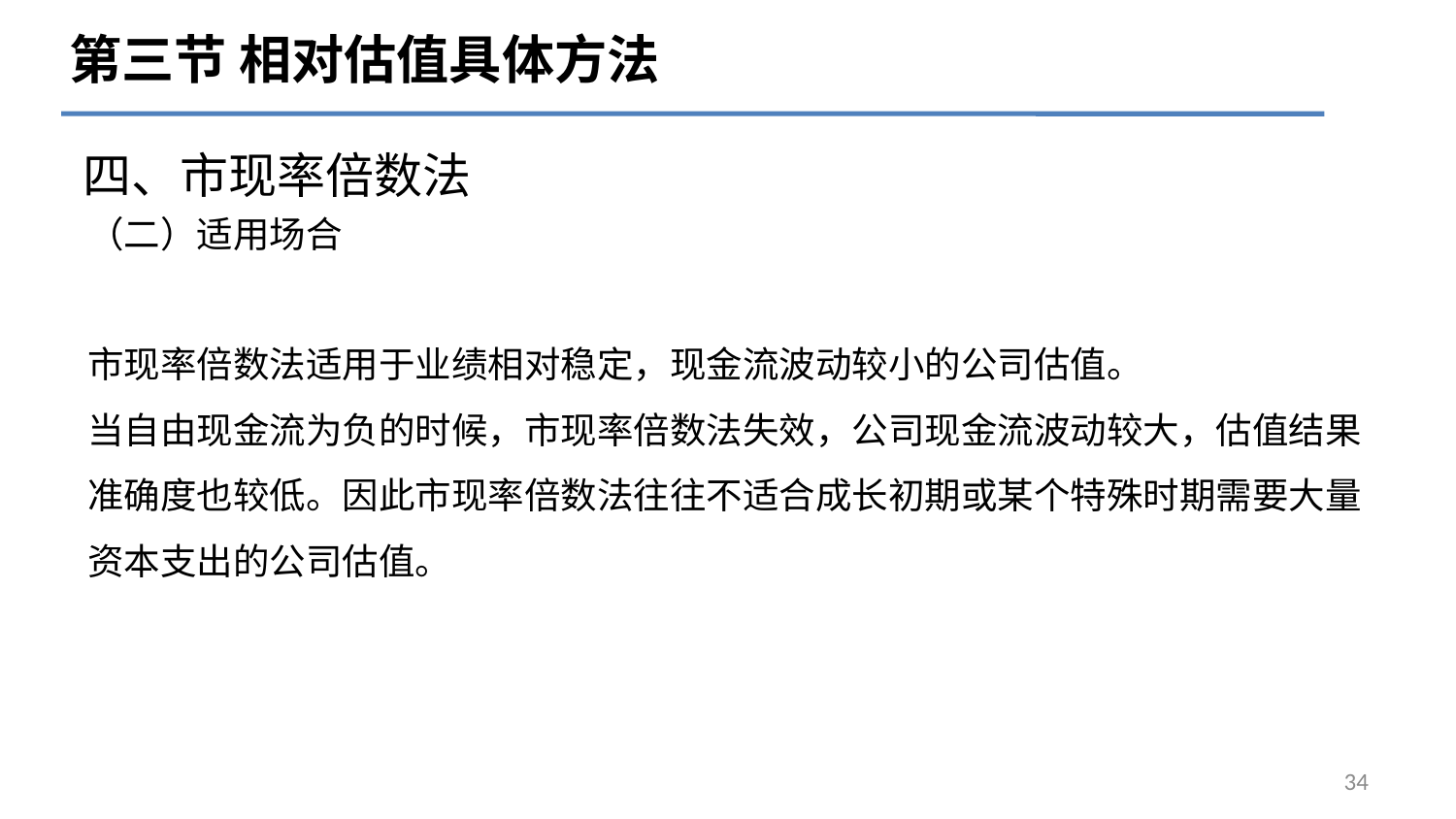

第三节 相对估值具体方法
四、市现率倍数法
# （二）适用场合
市现率倍数法适用于业绩相对稳定，现金流波动较小的公司估值。
当自由现金流为负的时候，市现率倍数法失效，公司现金流波动较大，估值结果准确度也较低。因此市现率倍数法往往不适合成长初期或某个特殊时期需要大量资本支出的公司估值。
34